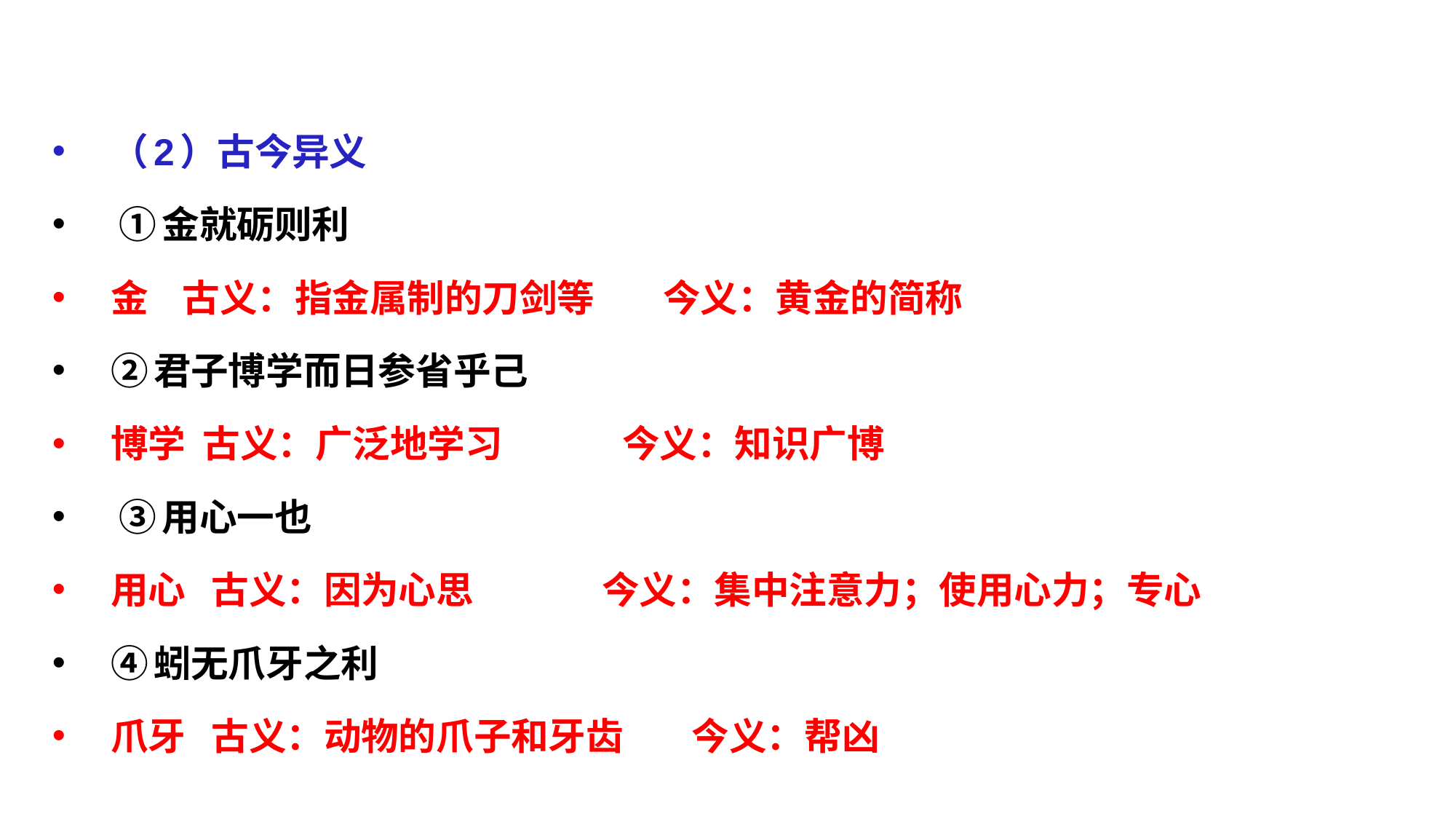

（2）古今异义
 ①金就砺则利
金    古义：指金属制的刀剑等        今义：黄金的简称
②君子博学而日参省乎己
博学  古义：广泛地学习              今义：知识广博
 ③用心一也
用心   古义：因为心思               今义：集中注意力；使用心力；专心
④蚓无爪牙之利
爪牙   古义：动物的爪子和牙齿        今义：帮凶